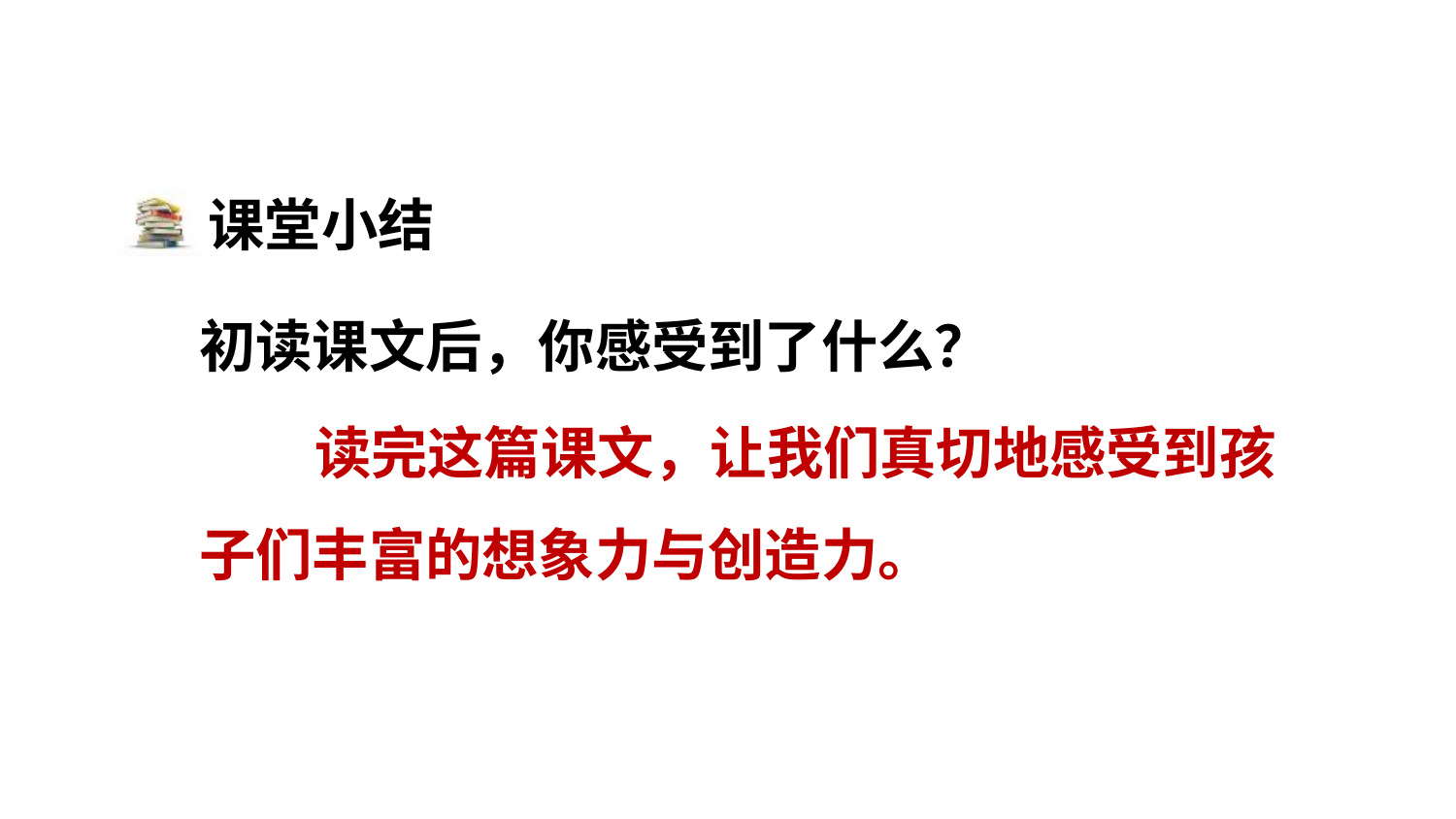

课堂小结

初读课文后，你感受到了什么？
读完这篇课文，让我们真切地感受到孩子们丰富的想象力与创造力。